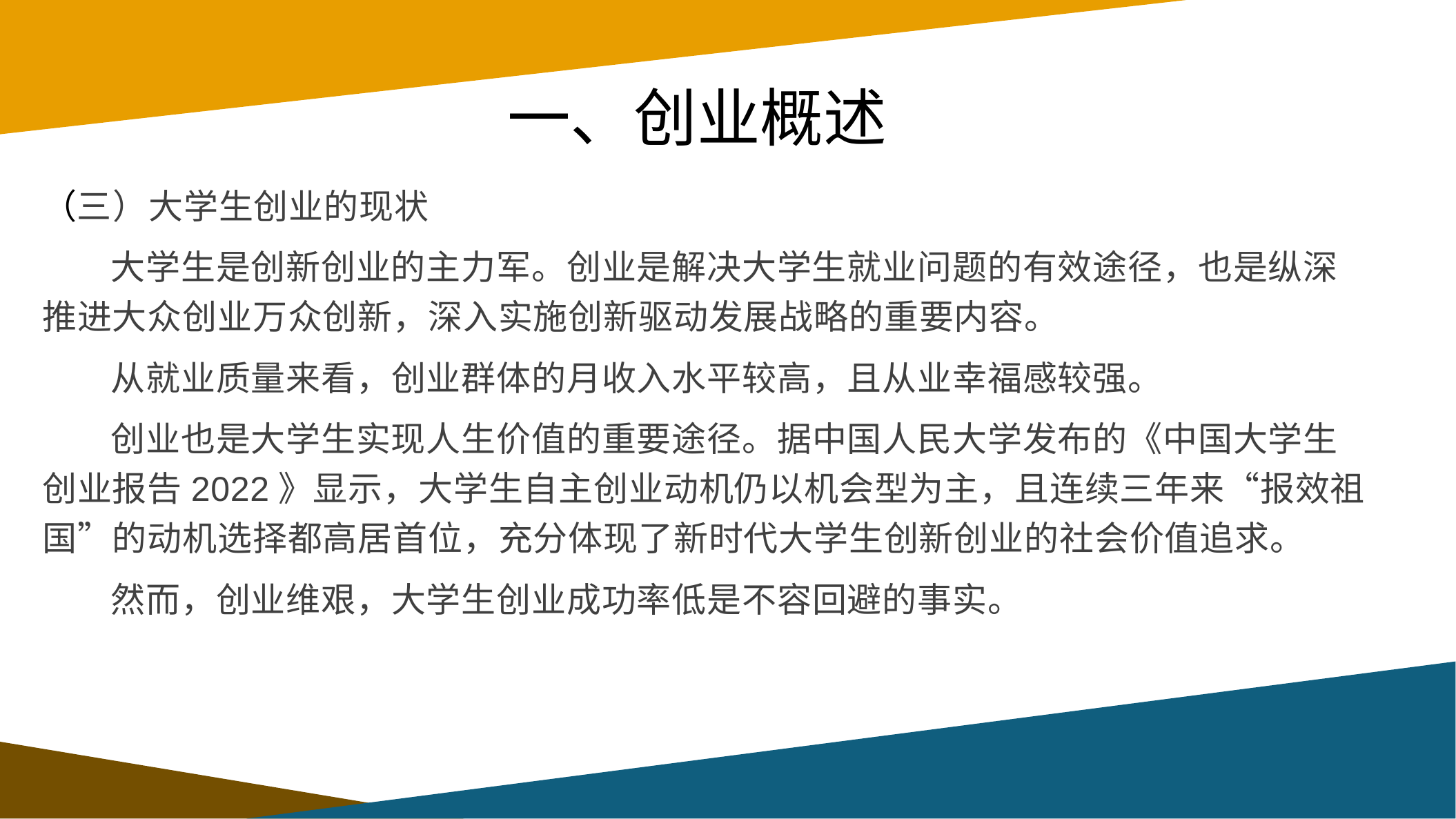

一、创业概述
（三）大学生创业的现状
 大学生是创新创业的主力军。创业是解决大学生就业问题的有效途径，也是纵深推进大众创业万众创新，深入实施创新驱动发展战略的重要内容。
 从就业质量来看，创业群体的月收入水平较高，且从业幸福感较强。
 创业也是大学生实现人生价值的重要途径。据中国人民大学发布的《中国大学生创业报告2022》显示，大学生自主创业动机仍以机会型为主，且连续三年来“报效祖国”的动机选择都高居首位，充分体现了新时代大学生创新创业的社会价值追求。
 然而，创业维艰，大学生创业成功率低是不容回避的事实。